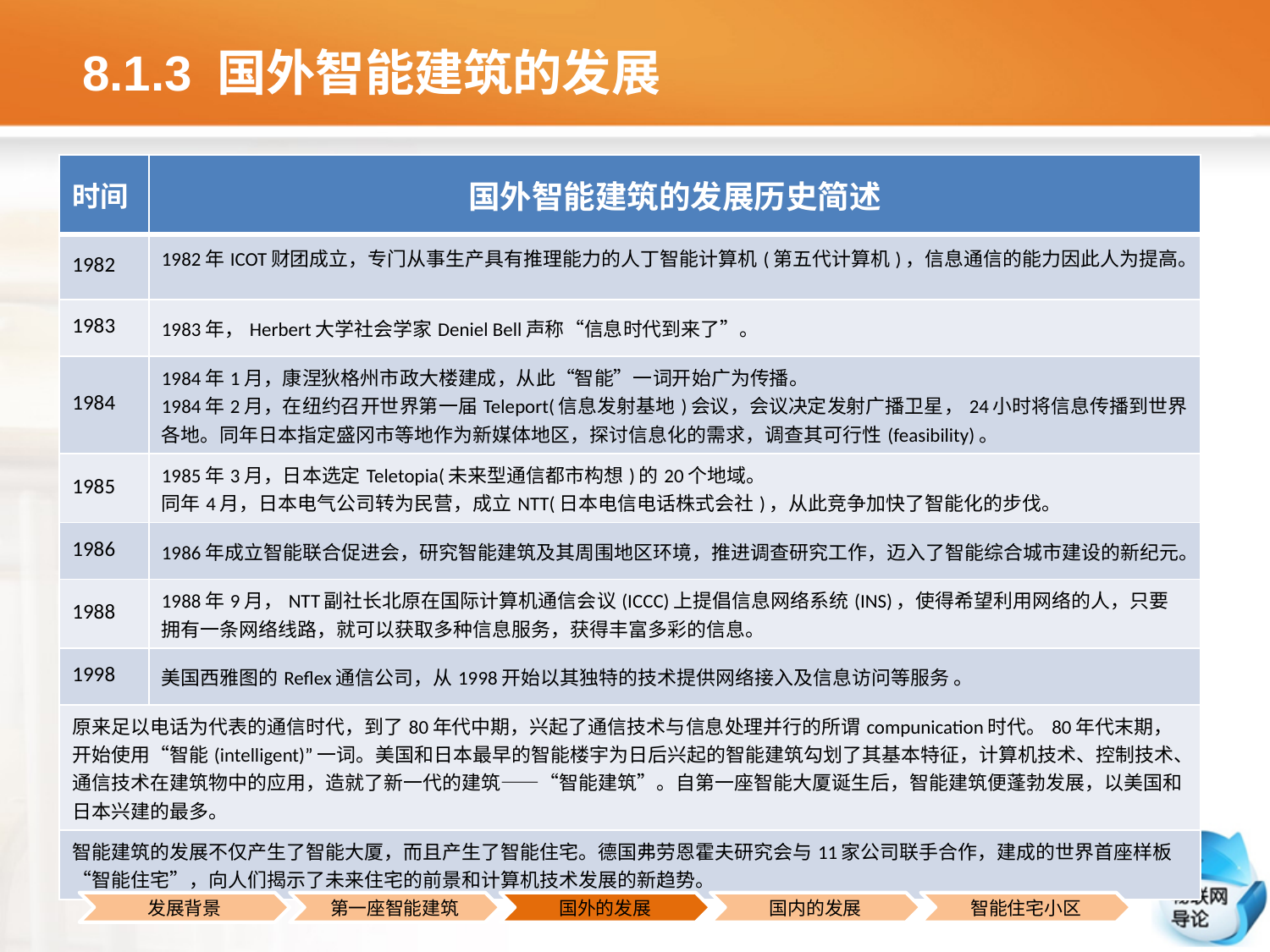

# 8.1.3 国外智能建筑的发展
| 时间 | 国外智能建筑的发展历史简述 |
| --- | --- |
| 1982 | 1982年ICOT财团成立，专门从事生产具有推理能力的人丁智能计算机(第五代计算机)，信息通信的能力因此人为提高。 |
| 1983 | 1983年，Herbert大学社会学家Deniel Bell声称“信息时代到来了”。 |
| 1984 | 1984年1月，康涅狄格州市政大楼建成，从此“智能”一词开始广为传播。 1984年2月，在纽约召开世界第一届Teleport(信息发射基地)会议，会议决定发射广播卫星，24小时将信息传播到世界各地。同年日本指定盛冈市等地作为新媒体地区，探讨信息化的需求，调查其可行性(feasibility)。 |
| 1985 | 1985年3月，日本选定Teletopia(未来型通信都市构想)的20个地域。 同年4月，日本电气公司转为民营，成立NTT(日本电信电话株式会社)，从此竞争加快了智能化的步伐。 |
| 1986 | 1986年成立智能联合促进会，研究智能建筑及其周围地区环境，推进调查研究工作，迈入了智能综合城市建设的新纪元。 |
| 1988 | 1988年9月，NTT副社长北原在国际计算机通信会议(ICCC)上提倡信息网络系统(INS)，使得希望利用网络的人，只要拥有一条网络线路，就可以获取多种信息服务，获得丰富多彩的信息。 |
| 1998 | 美国西雅图的Reflex通信公司，从1998开始以其独特的技术提供网络接入及信息访问等服务 。 |
| 原来足以电话为代表的通信时代，到了80年代中期，兴起了通信技术与信息处理并行的所谓compunication时代。80年代末期，开始使用“智能(intelligent)”一词。美国和日本最早的智能楼宇为日后兴起的智能建筑勾划了其基本特征，计算机技术、控制技术、通信技术在建筑物中的应用，造就了新一代的建筑——“智能建筑”。自第一座智能大厦诞生后，智能建筑便蓬勃发展，以美国和日本兴建的最多。 |  |
| 智能建筑的发展不仅产生了智能大厦，而且产生了智能住宅。德国弗劳恩霍夫研究会与11家公司联手合作，建成的世界首座样板“智能住宅”，向人们揭示了未来住宅的前景和计算机技术发展的新趋势。 |  |
发展背景
国内的发展
智能住宅小区
第一座智能建筑
国外的发展